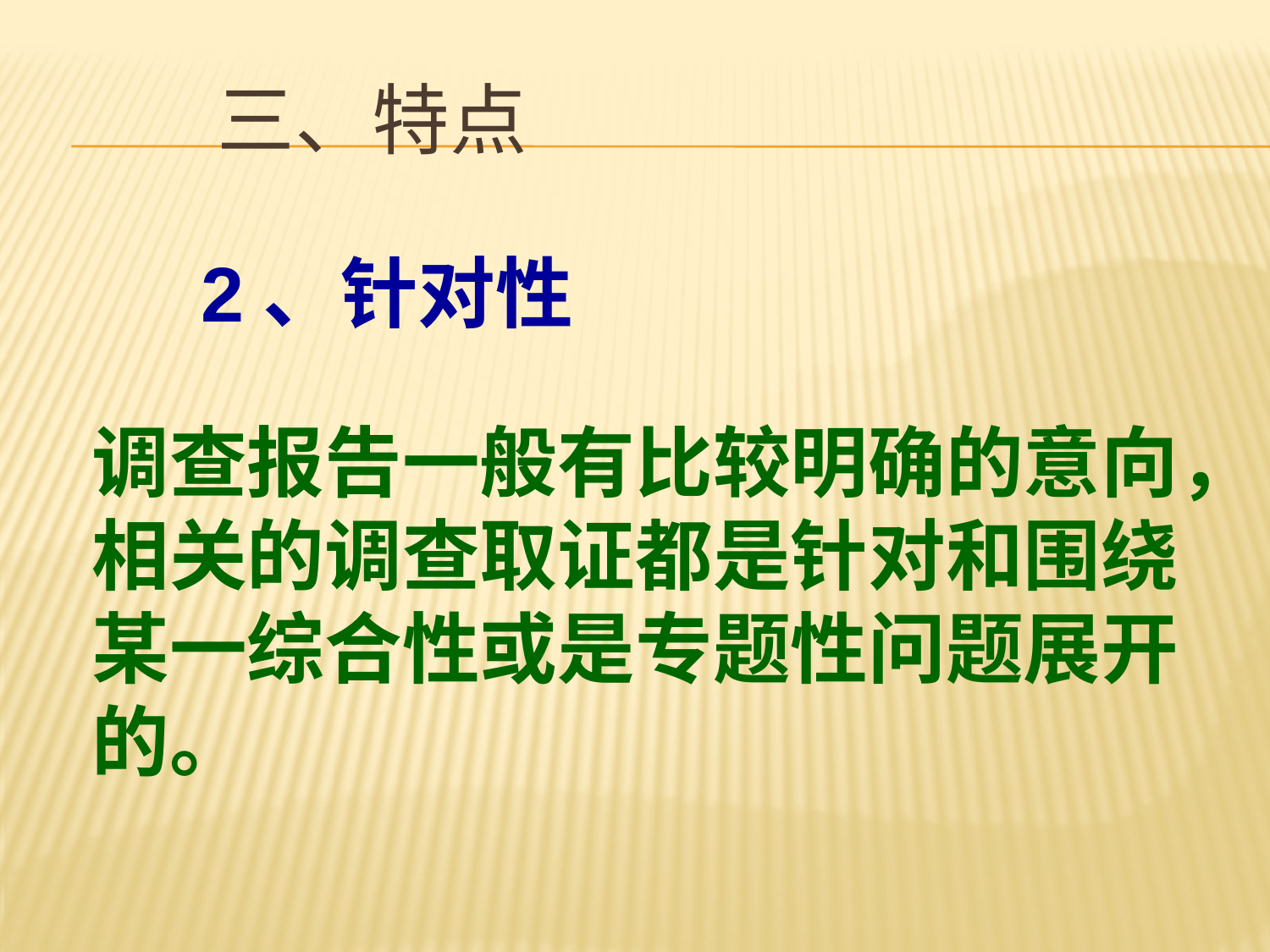

# 三、特点
2、针对性

调查报告一般有比较明确的意向，相关的调查取证都是针对和围绕某一综合性或是专题性问题展开的。